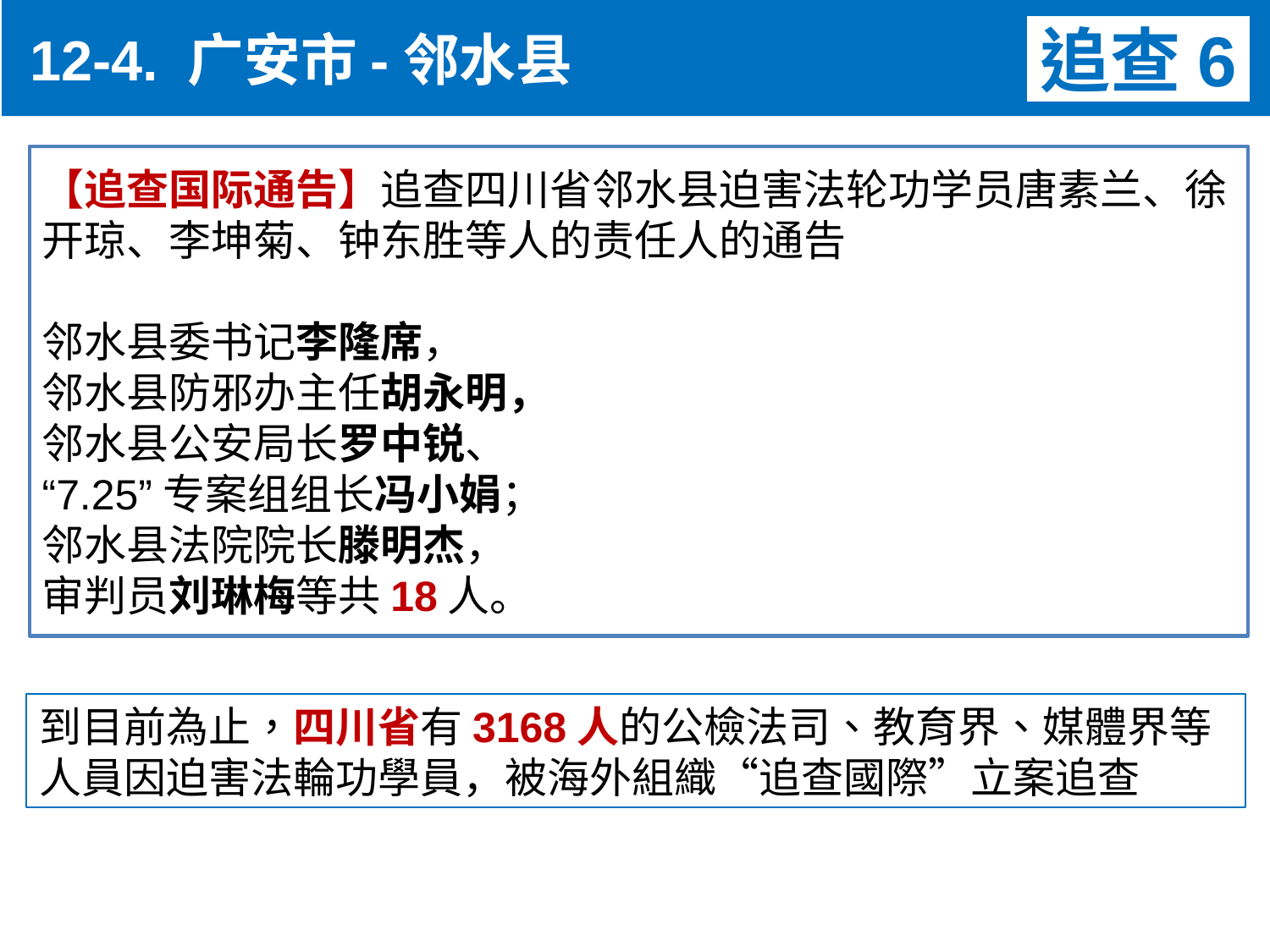

12-4. 广安市-邻水县
追查6
【追查国际通告】追查四川省邻水县迫害法轮功学员唐素兰、徐开琼、李坤菊、钟东胜等人的责任人的通告

邻水县委书记李隆席，
邻水县防邪办主任胡永明，
邻水县公安局长罗中锐、
“7.25”专案组组长冯小娟；
邻水县法院院长滕明杰，
审判员刘琳梅等共18人。
到目前為止，四川省有3168人的公檢法司、教育界、媒體界等人員因迫害法輪功學員，被海外組織“追查國際”立案追查